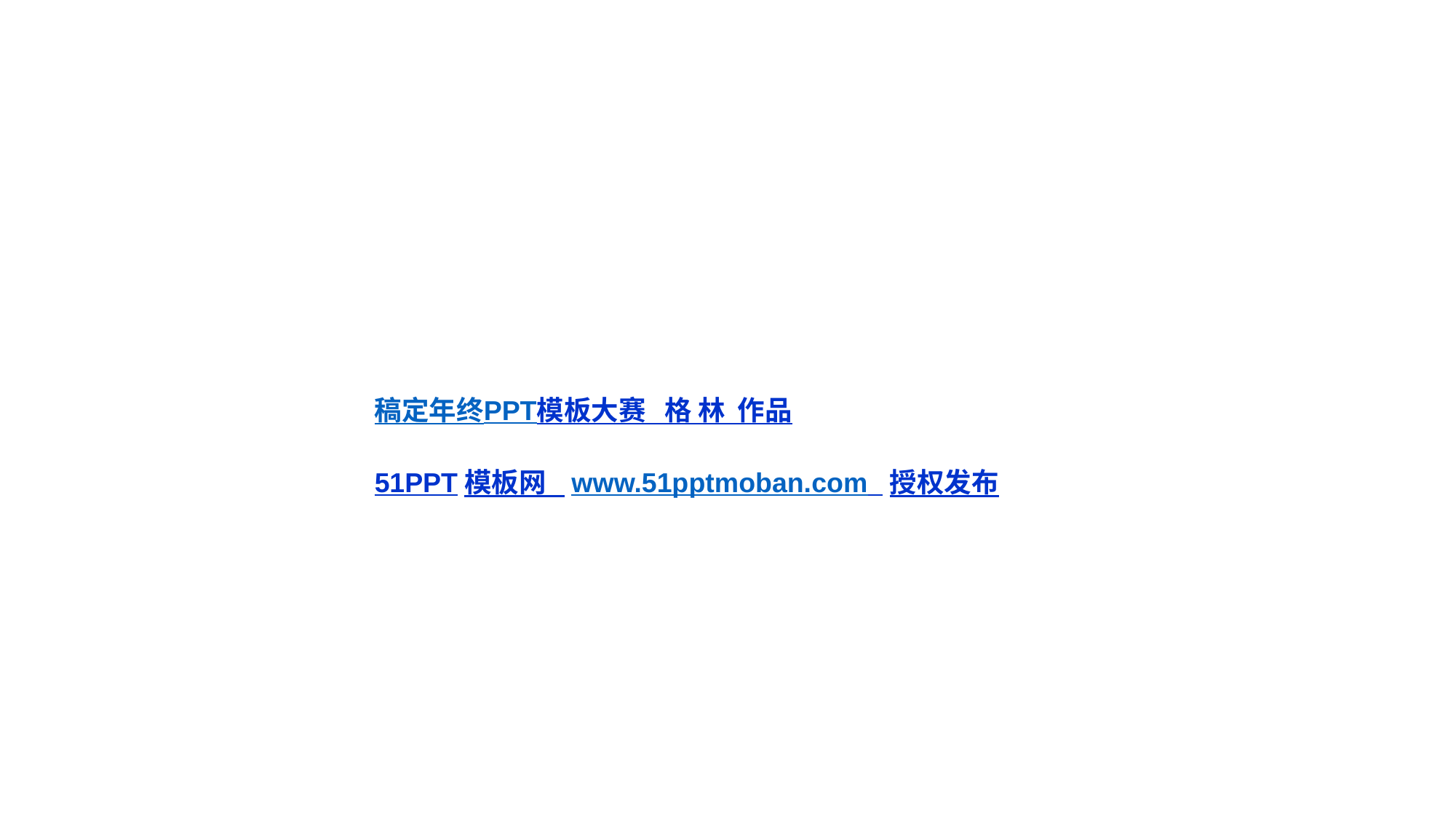

稿定年终PPT模板大赛   格 林  作品

51PPT模板网   www.51pptmoban.com  授权发布